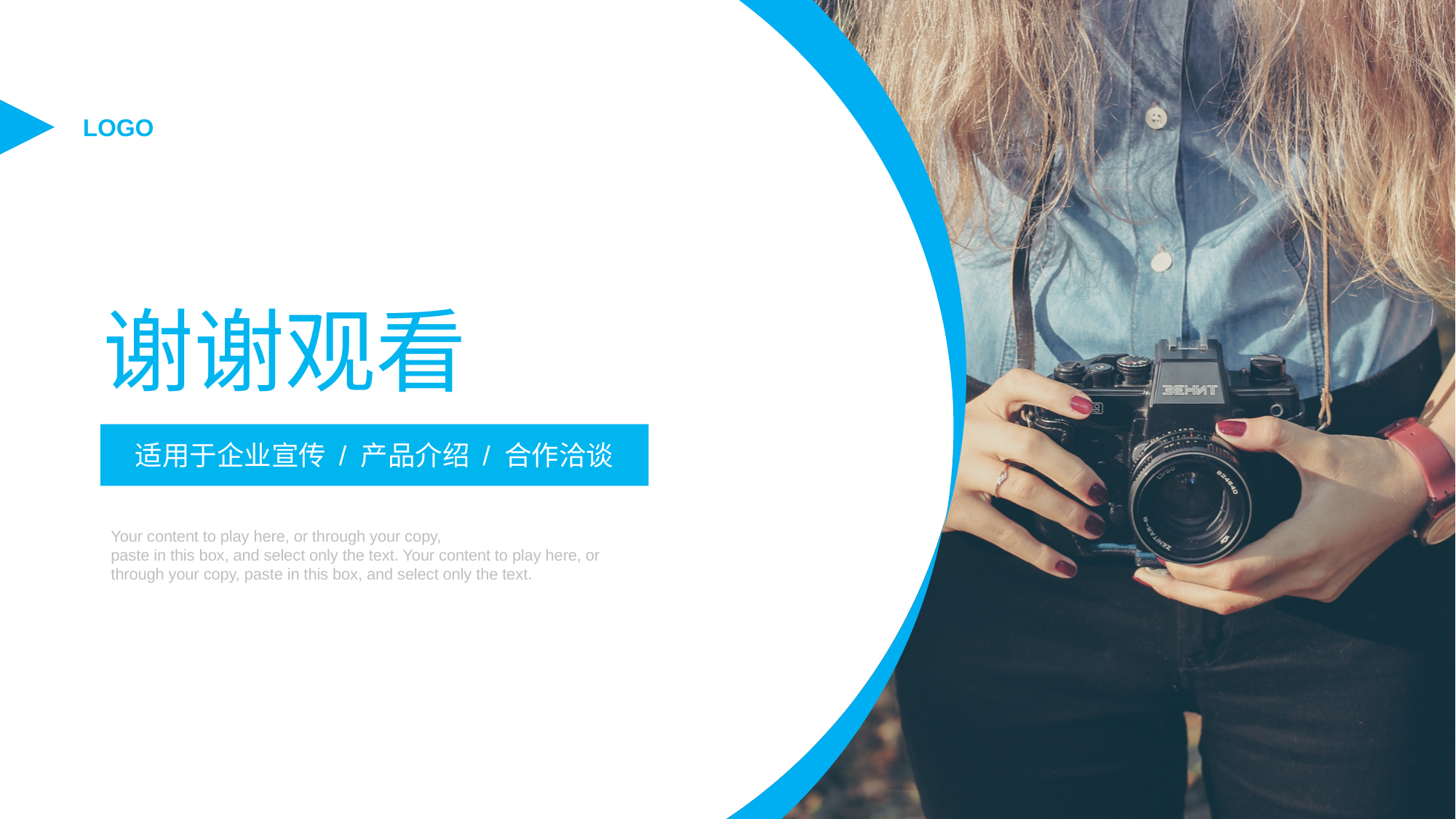

LOGO
谢谢观看
适用于企业宣传 / 产品介绍 / 合作洽谈
Your content to play here, or through your copy,
paste in this box, and select only the text. Your content to play here, or through your copy, paste in this box, and select only the text.